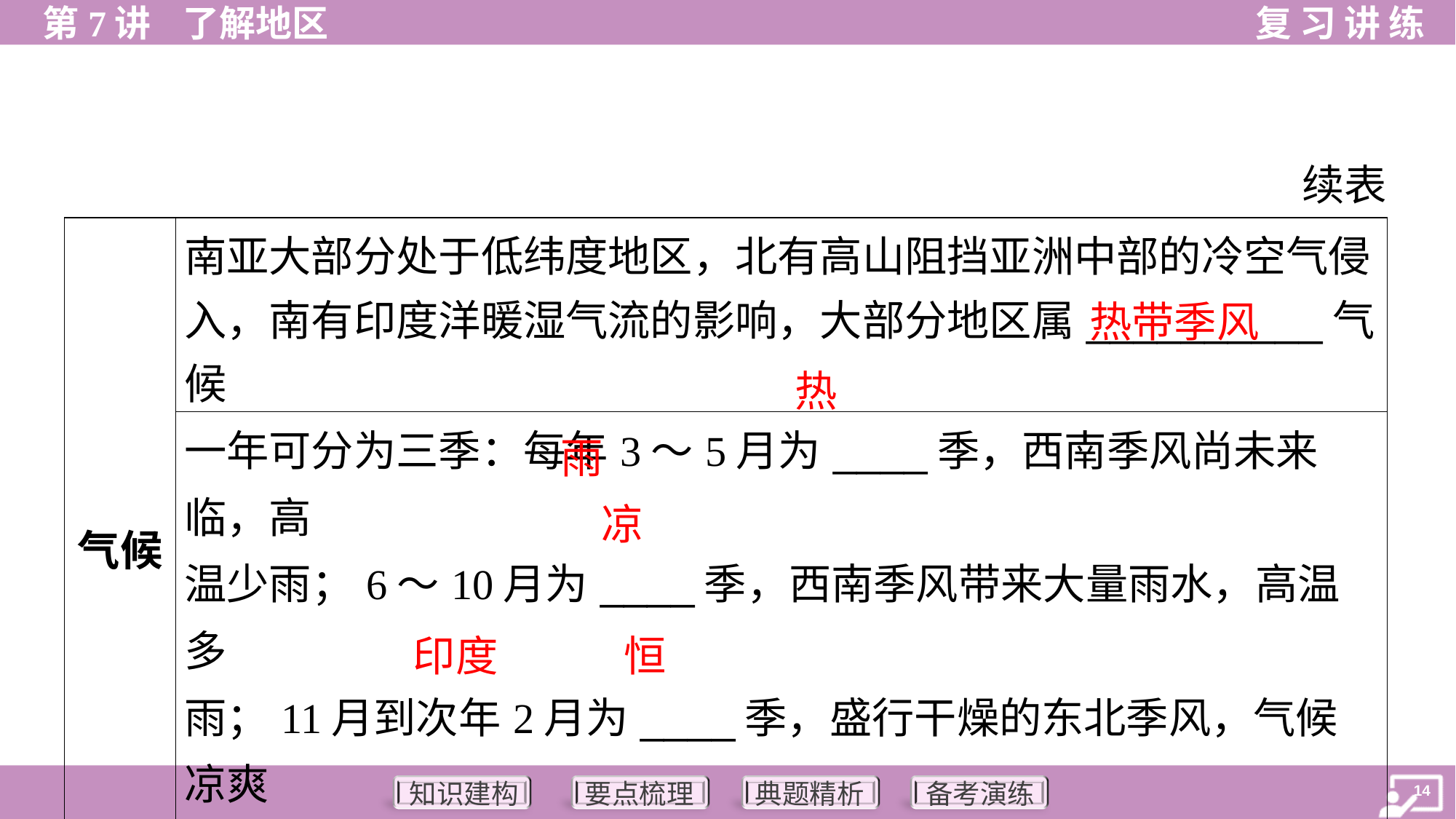

续表
| 气候 | 南亚大部分处于低纬度地区，北有高山阻挡亚洲中部的冷空气侵 入，南有印度洋暖湿气流的影响，大部分地区属\_\_\_\_\_\_\_\_\_\_气候 |
| --- | --- |
|  | 一年可分为三季：每年3～5月为\_\_\_\_季，西南季风尚未来临，高 温少雨；6～10月为\_\_\_\_季，西南季风带来大量雨水，高温多 雨；11月到次年2月为\_\_\_\_季，盛行干燥的东北季风，气候凉爽 宜人 |
| 河流 | 主要河流有\_\_\_\_\_\_河、\_\_\_\_河 |
热带季风
热
雨
凉
印度
恒